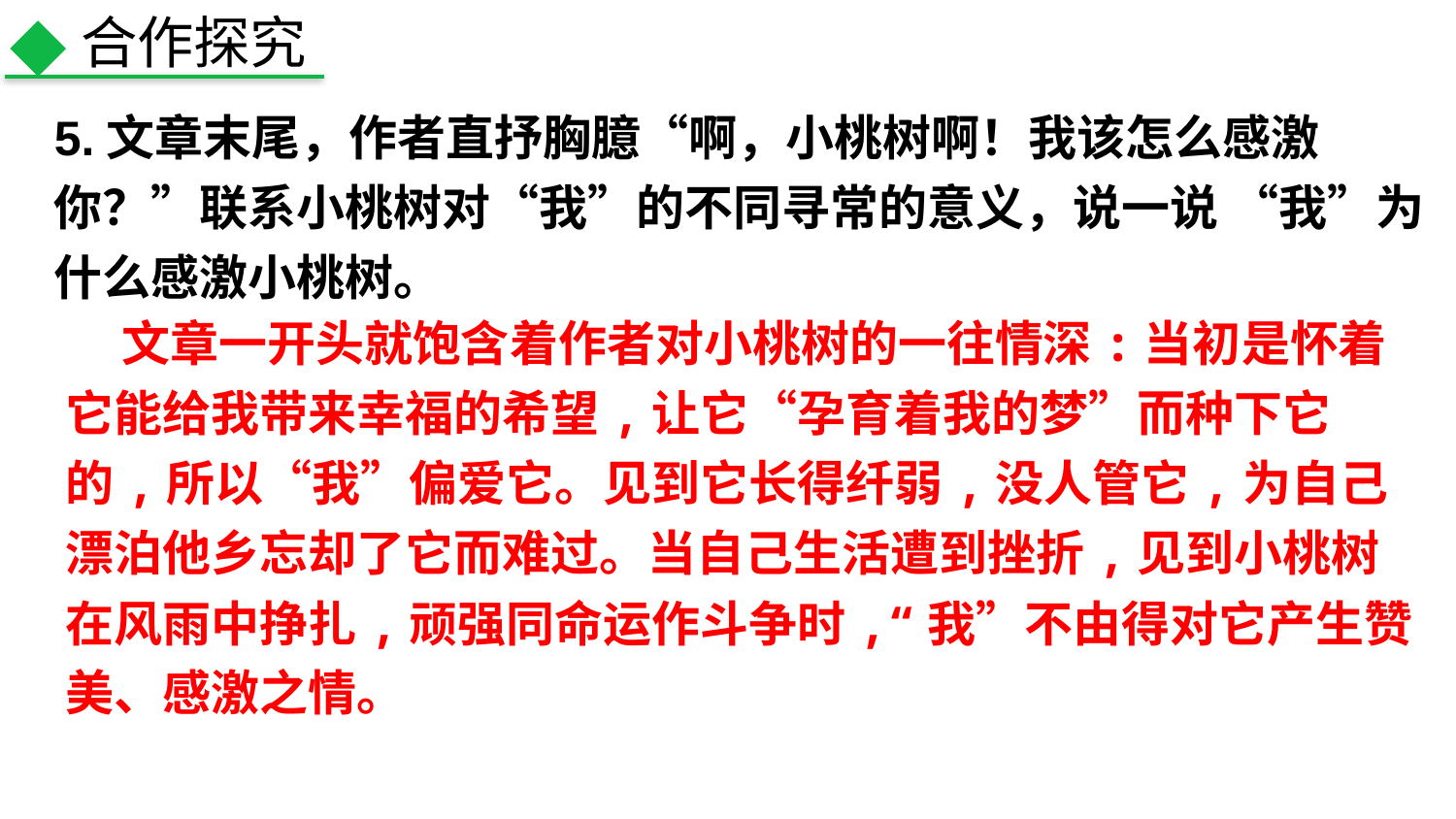

合作探究

5.文章末尾，作者直抒胸臆“啊，小桃树啊！我该怎么感激你？”联系小桃树对“我”的不同寻常的意义，说一说 “我”为什么感激小桃树。
    文章一开头就饱含着作者对小桃树的一往情深:当初是怀着它能给我带来幸福的希望,让它“孕育着我的梦”而种下它的,所以“我”偏爱它。见到它长得纤弱,没人管它,为自己漂泊他乡忘却了它而难过。当自己生活遭到挫折,见到小桃树在风雨中挣扎,顽强同命运作斗争时,“我”不由得对它产生赞美、感激之情。